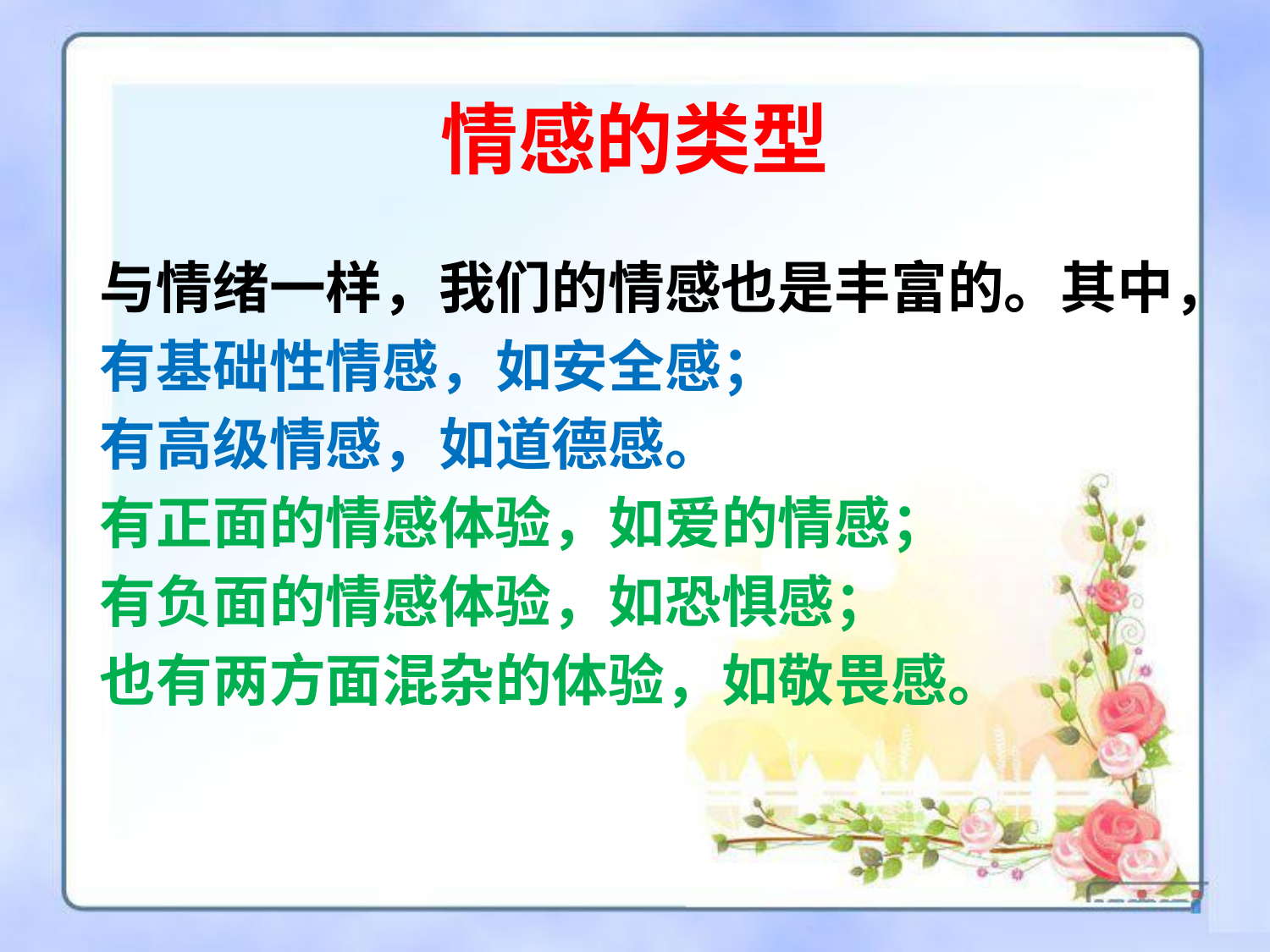

# 情感的类型
与情绪一样，我们的情感也是丰富的。其中，
有基础性情感，如安全感；
有高级情感，如道德感。
有正面的情感体验，如爱的情感；
有负面的情感体验，如恐惧感；
也有两方面混杂的体验，如敬畏感。